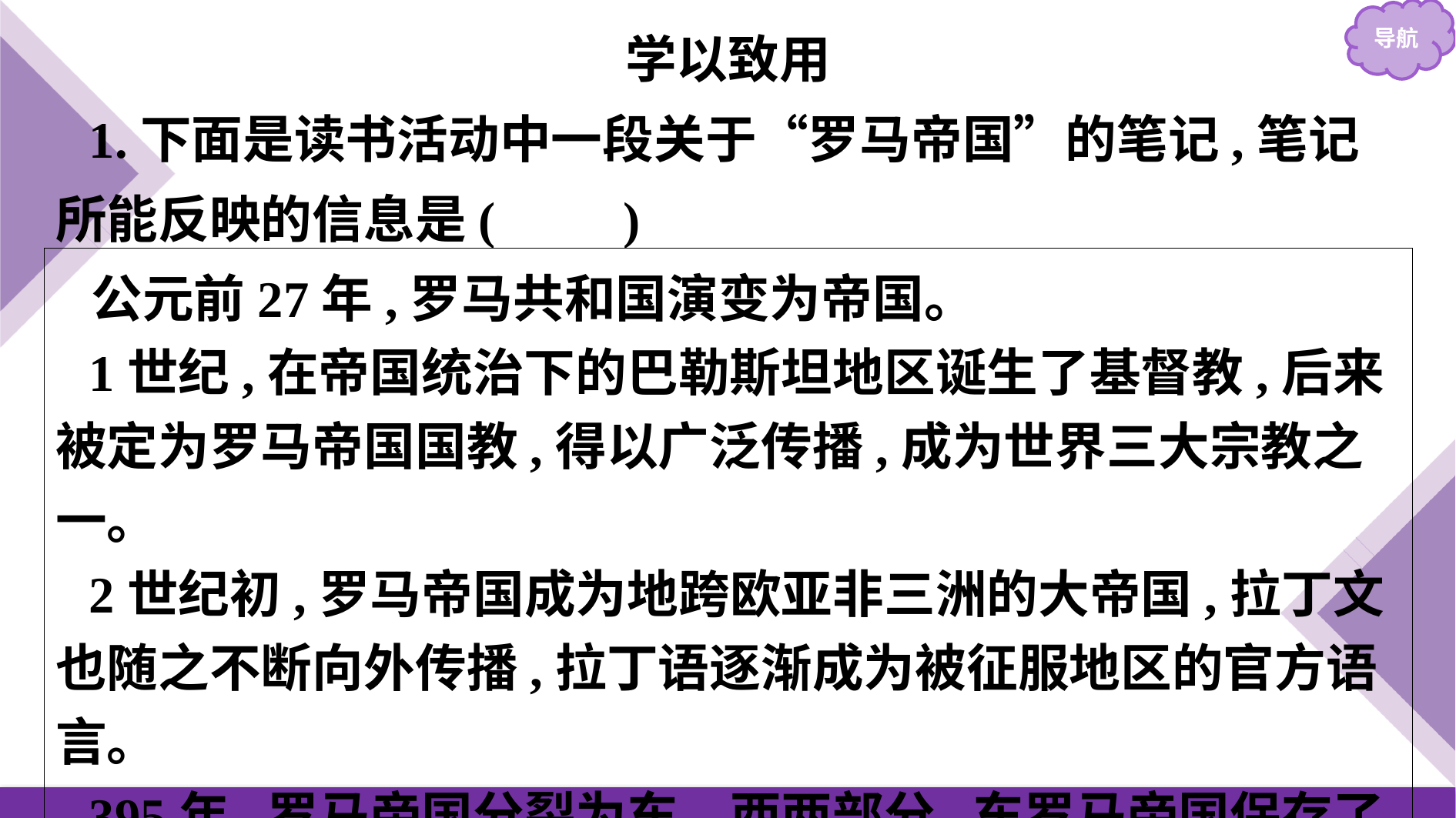

学以致用
1.下面是读书活动中一段关于“罗马帝国”的笔记,笔记所能反映的信息是(　　)
  公元前27年,罗马共和国演变为帝国。
1世纪,在帝国统治下的巴勒斯坦地区诞生了基督教,后来被定为罗马帝国国教,得以广泛传播,成为世界三大宗教之一。
2世纪初,罗马帝国成为地跨欧亚非三洲的大帝国,拉丁文也随之不断向外传播,拉丁语逐渐成为被征服地区的官方语言。
395年,罗马帝国分裂为东、西两部分,东罗马帝国保存了大量古希腊、罗马文化,曾繁荣一时。